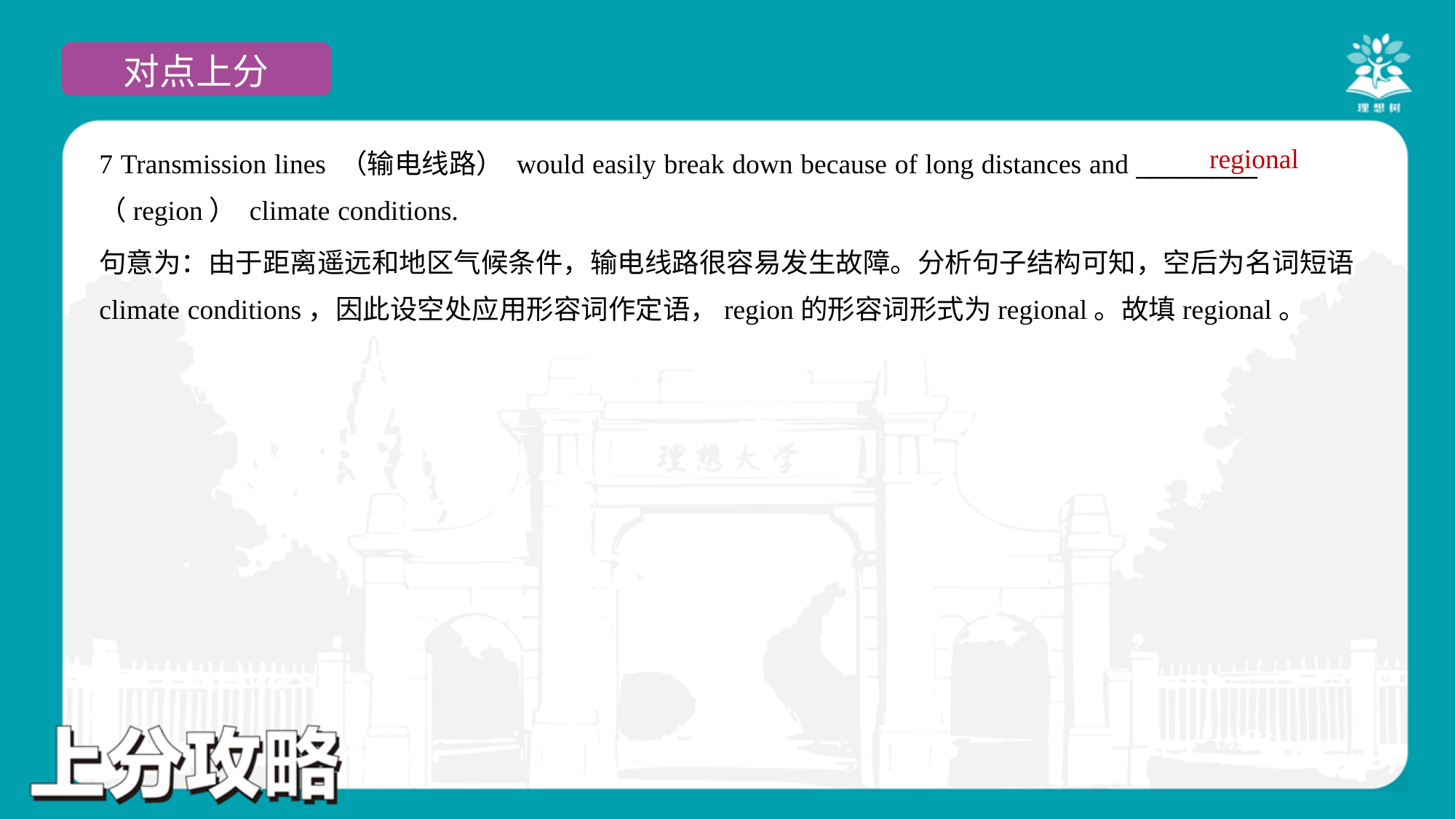

regional
7 Transmission lines （输电线路） would easily break down because of long distances and ________
（region） climate conditions.
句意为：由于距离遥远和地区气候条件，输电线路很容易发生故障。分析句子结构可知，空后为名词短语
climate conditions，因此设空处应用形容词作定语，region的形容词形式为regional。故填regional。